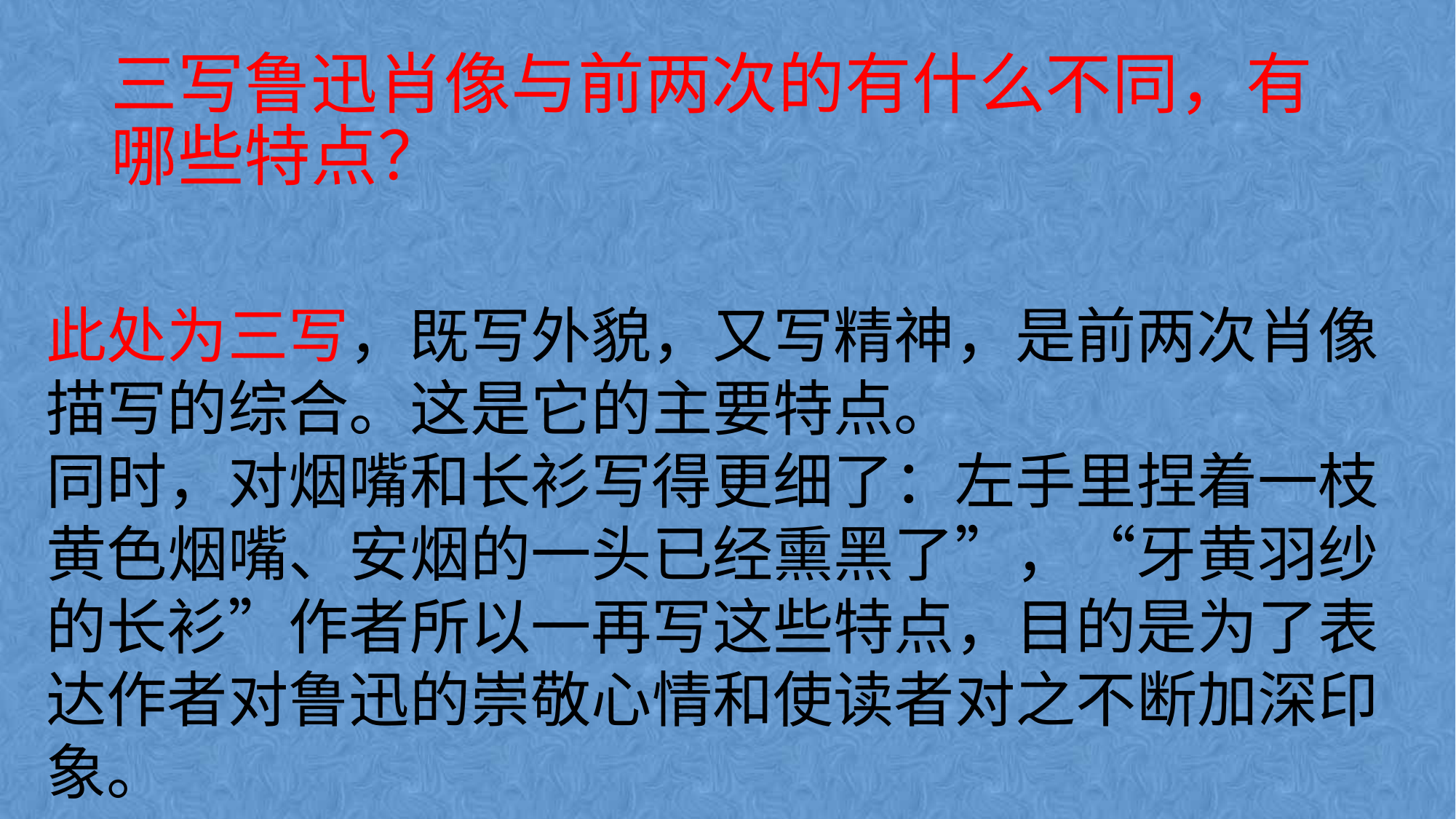

# 三写鲁迅肖像与前两次的有什么不同，有哪些特点？
此处为三写，既写外貌，又写精神，是前两次肖像描写的综合。这是它的主要特点。
同时，对烟嘴和长衫写得更细了：左手里捏着一枝黄色烟嘴、安烟的一头已经熏黑了”，“牙黄羽纱的长衫”作者所以一再写这些特点，目的是为了表达作者对鲁迅的崇敬心情和使读者对之不断加深印象。